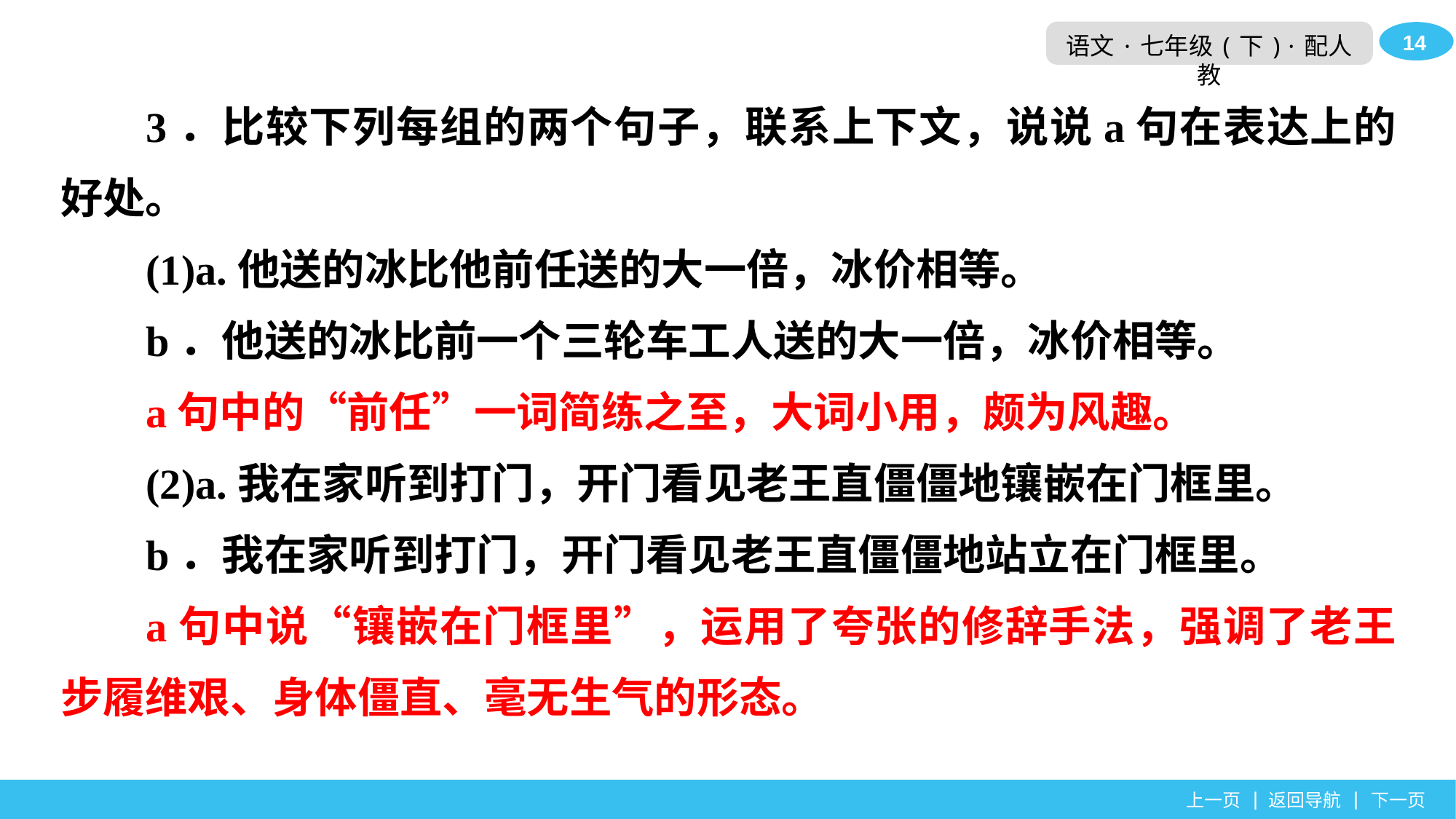

3．比较下列每组的两个句子，联系上下文，说说a句在表达上的好处。
(1)a.他送的冰比他前任送的大一倍，冰价相等。
b．他送的冰比前一个三轮车工人送的大一倍，冰价相等。
a句中的“前任”一词简练之至，大词小用，颇为风趣。
(2)a.我在家听到打门，开门看见老王直僵僵地镶嵌在门框里。
b．我在家听到打门，开门看见老王直僵僵地站立在门框里。
a句中说“镶嵌在门框里”，运用了夸张的修辞手法，强调了老王步履维艰、身体僵直、毫无生气的形态。